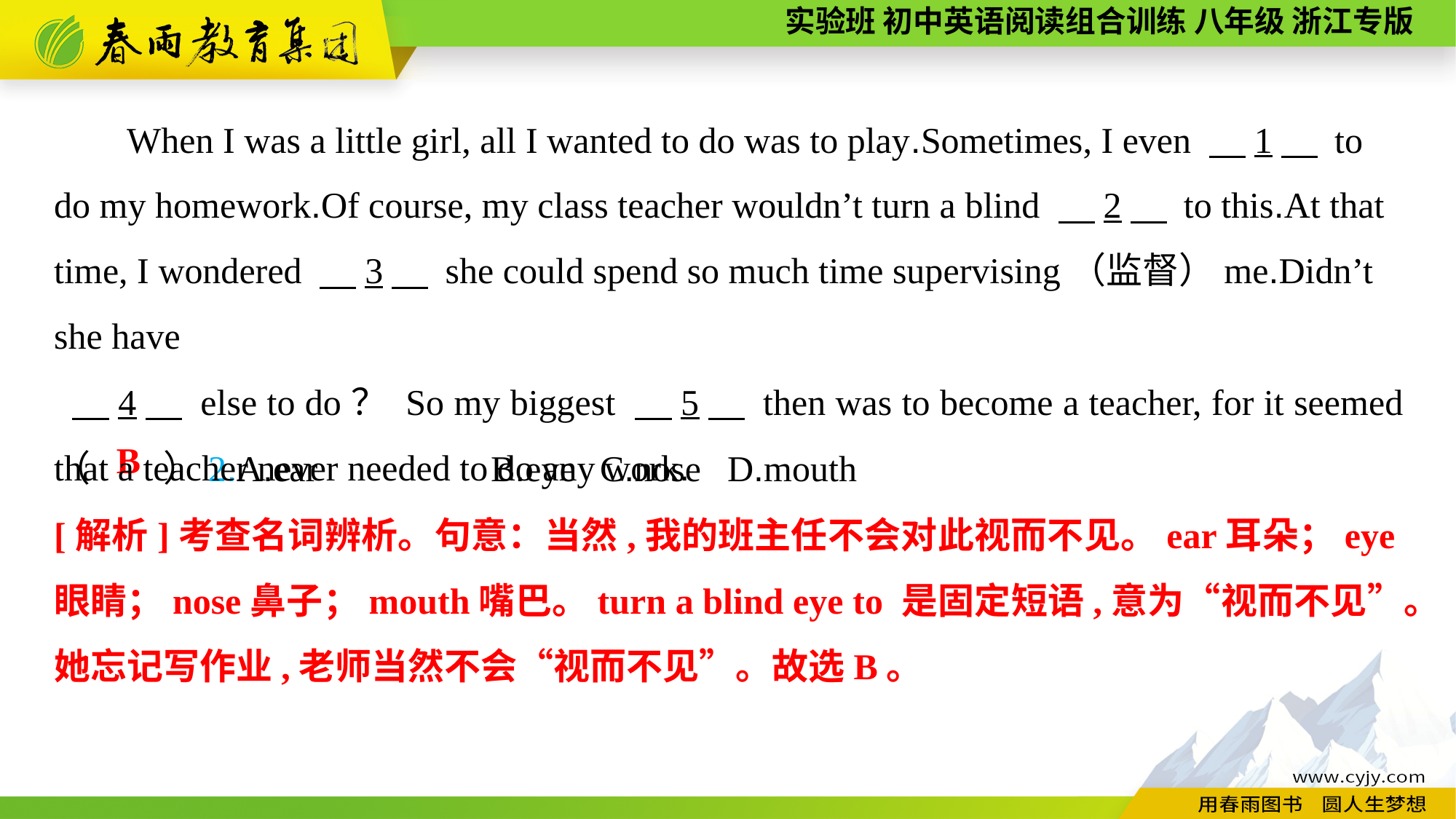

When I was a little girl, all I wanted to do was to play.Sometimes, I even 　1　 to do my homework.Of course, my class teacher wouldn’t turn a blind 　2　 to this.At that time, I wondered 　3　 she could spend so much time supervising（监督）me.Didn’t she have
 　4　 else to do？ So my biggest 　5　 then was to become a teacher, for it seemed that a teacher never needed to do any work.
（　　）2.A.ear		B.eye	C.nose	  D.mouth
B
[解析]考查名词辨析。句意：当然,我的班主任不会对此视而不见。ear耳朵；eye眼睛；nose鼻子；mouth嘴巴。turn a blind eye to 是固定短语,意为“视而不见”。她忘记写作业,老师当然不会“视而不见”。故选B。